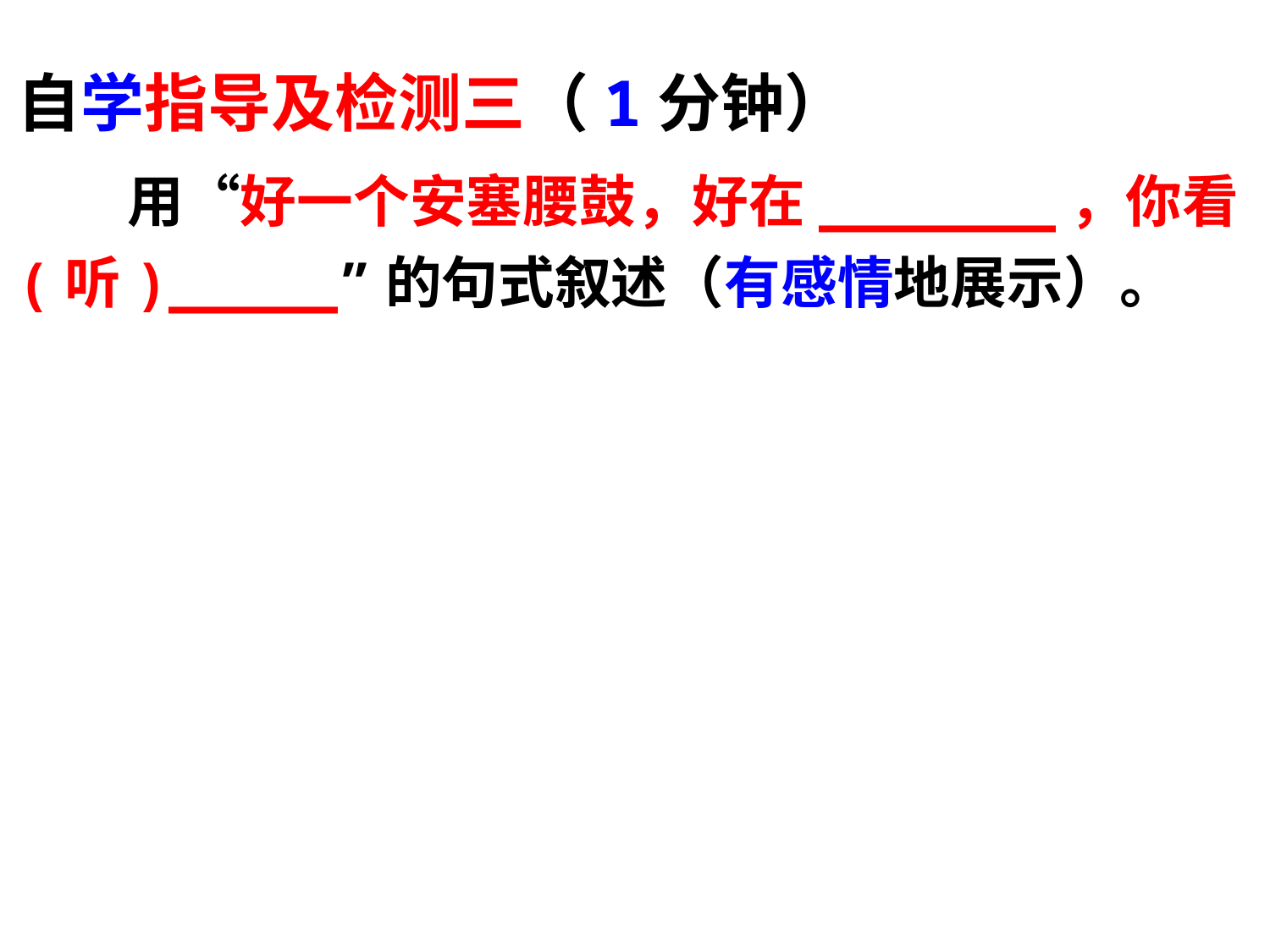

自学指导及检测三（1分钟）
用“好一个安塞腰鼓，好在_______，你看(听)_____”的句式叙述（有感情地展示）。